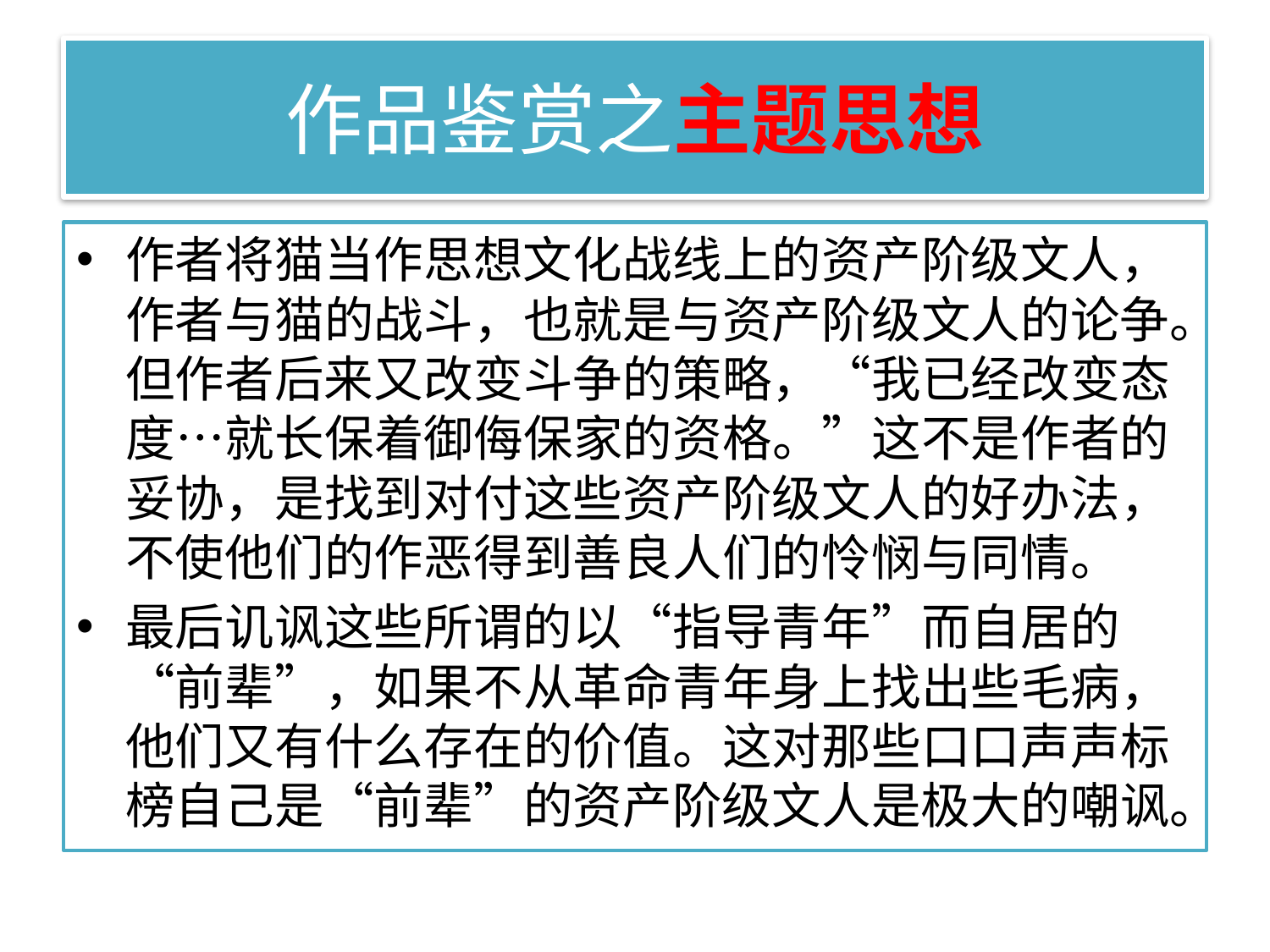

# 作品鉴赏之主题思想
作者将猫当作思想文化战线上的资产阶级文人，作者与猫的战斗，也就是与资产阶级文人的论争。但作者后来又改变斗争的策略，“我已经改变态度…就长保着御侮保家的资格。”这不是作者的妥协，是找到对付这些资产阶级文人的好办法，不使他们的作恶得到善良人们的怜悯与同情。
最后讥讽这些所谓的以“指导青年”而自居的“前辈”，如果不从革命青年身上找出些毛病，他们又有什么存在的价值。这对那些口口声声标榜自己是“前辈”的资产阶级文人是极大的嘲讽。